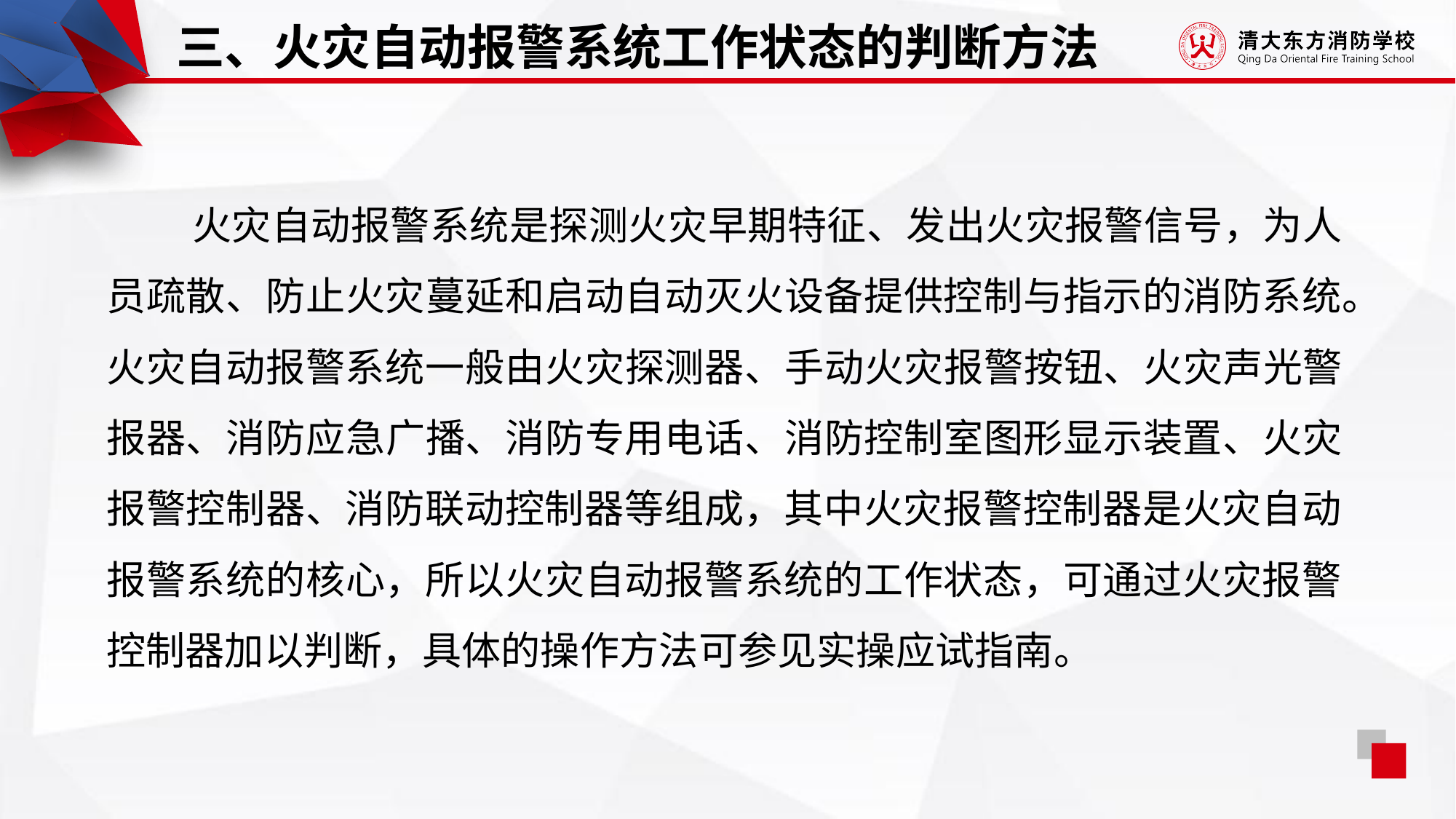

三、火灾自动报警系统工作状态的判断方法

火灾自动报警系统是探测火灾早期特征、发出火灾报警信号，为人员疏散、防止火灾蔓延和启动自动灭火设备提供控制与指示的消防系统。火灾自动报警系统一般由火灾探测器、手动火灾报警按钮、火灾声光警报器、消防应急广播、消防专用电话、消防控制室图形显示装置、火灾报警控制器、消防联动控制器等组成，其中火灾报警控制器是火灾自动报警系统的核心，所以火灾自动报警系统的工作状态，可通过火灾报警控制器加以判断，具体的操作方法可参见实操应试指南。